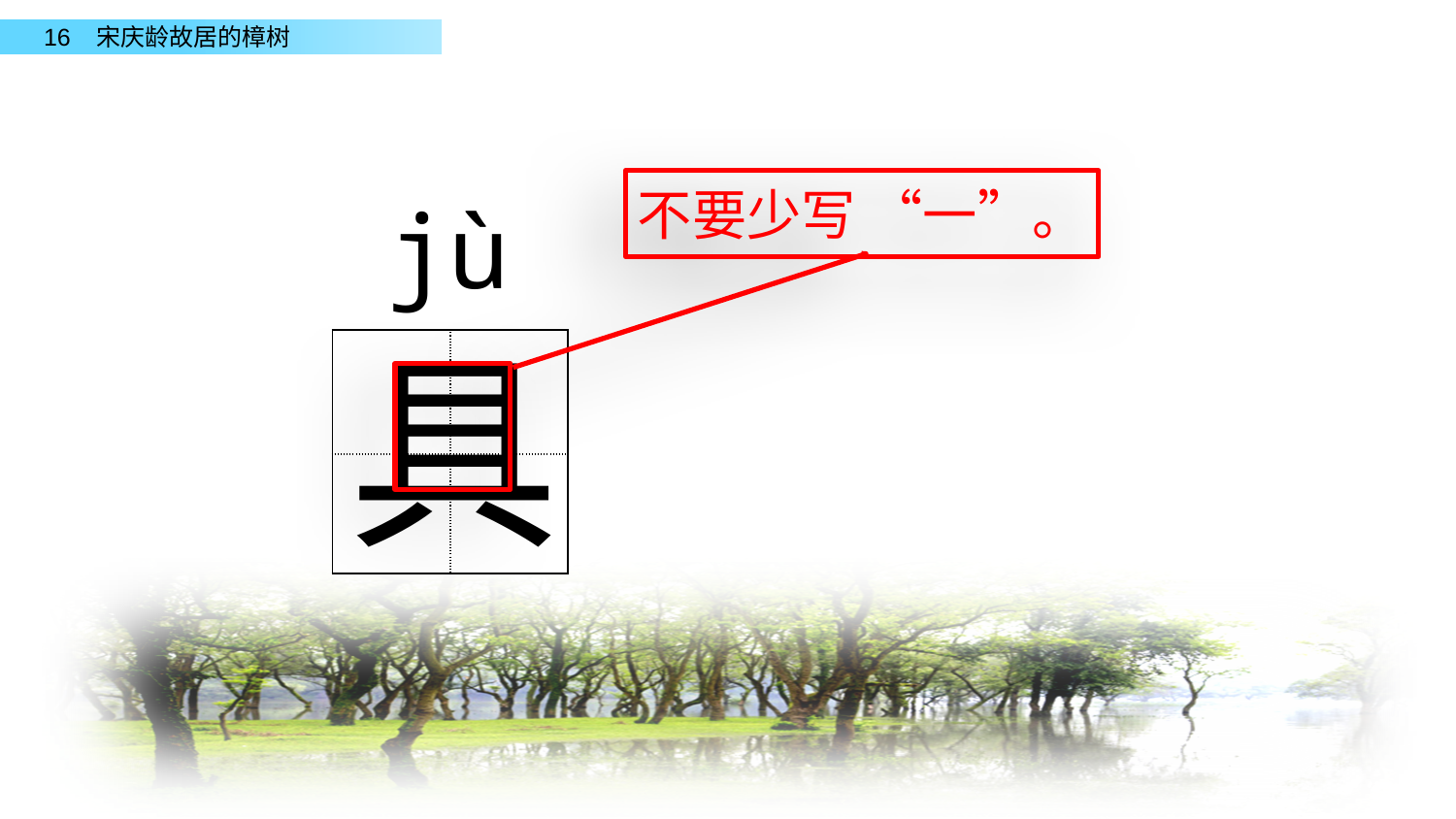

不要少写 “一”。
jù
具
|  |  |
| --- | --- |
|  |  |